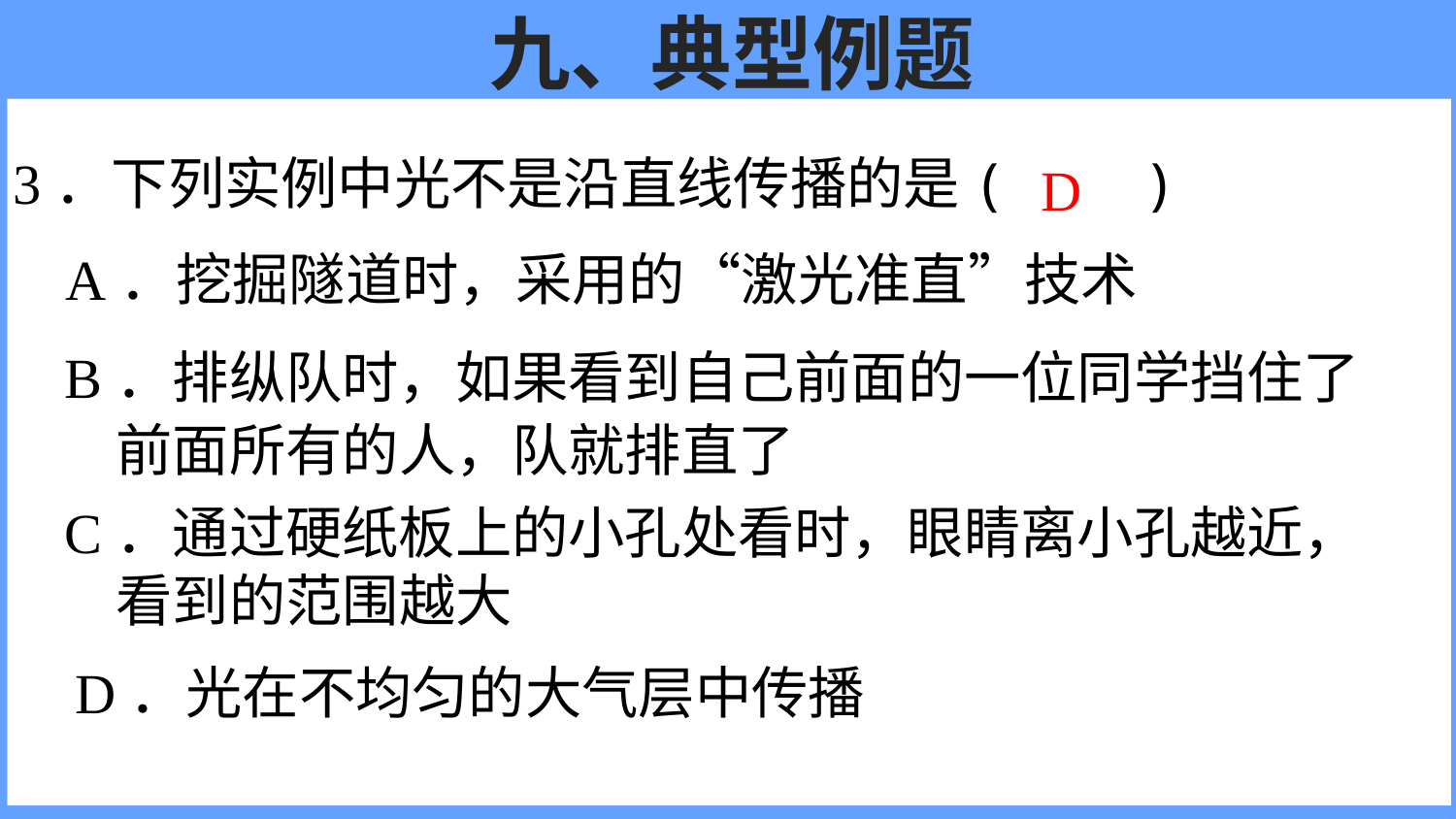

# 九、典型例题
3．下列实例中光不是沿直线传播的是(    )

D
A．挖掘隧道时，采用的“激光准直”技术

B．排纵队时，如果看到自己前面的一位同学挡住了
   前面所有的人，队就排直了
C．通过硬纸板上的小孔处看时，眼睛离小孔越近，
   看到的范围越大

D．光在不均匀的大气层中传播